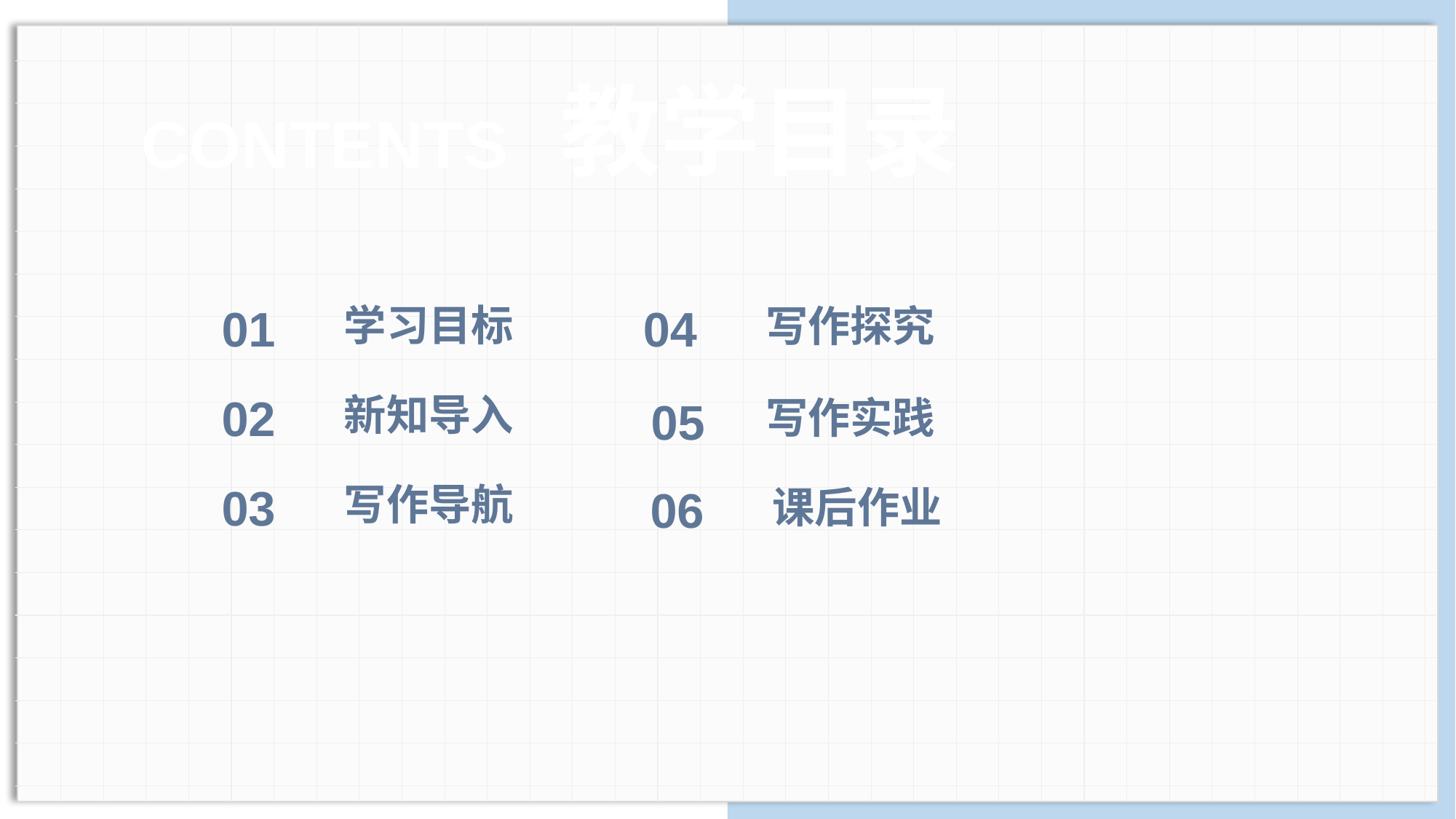

CONTENTS 教学目录
04
写作探究
01
学习目标
02
新知导入
写作实践
05
03
写作导航
06
课后作业